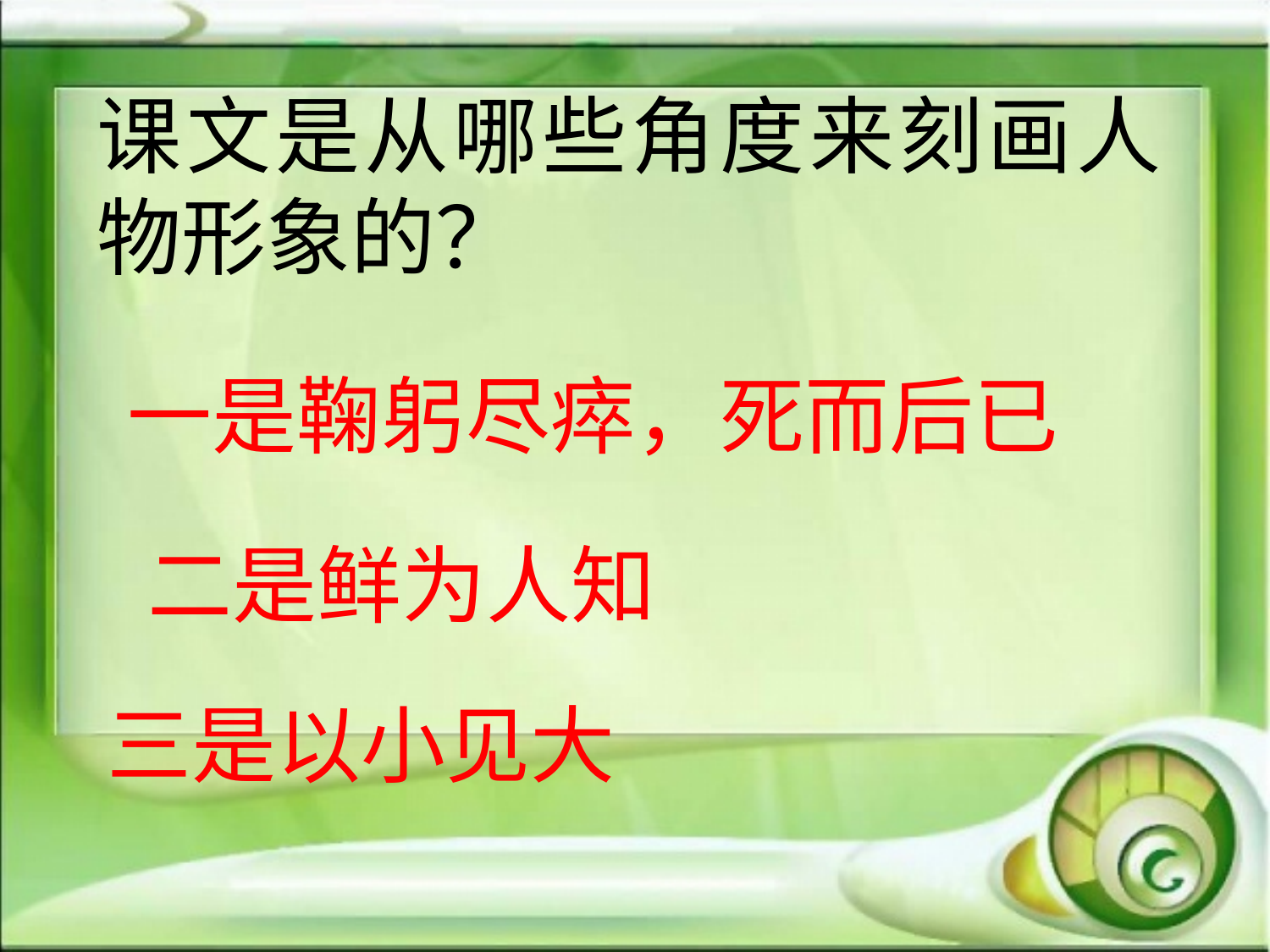

课文是从哪些角度来刻画人物形象的？
一是鞠躬尽瘁，死而后已
二是鲜为人知
三是以小见大